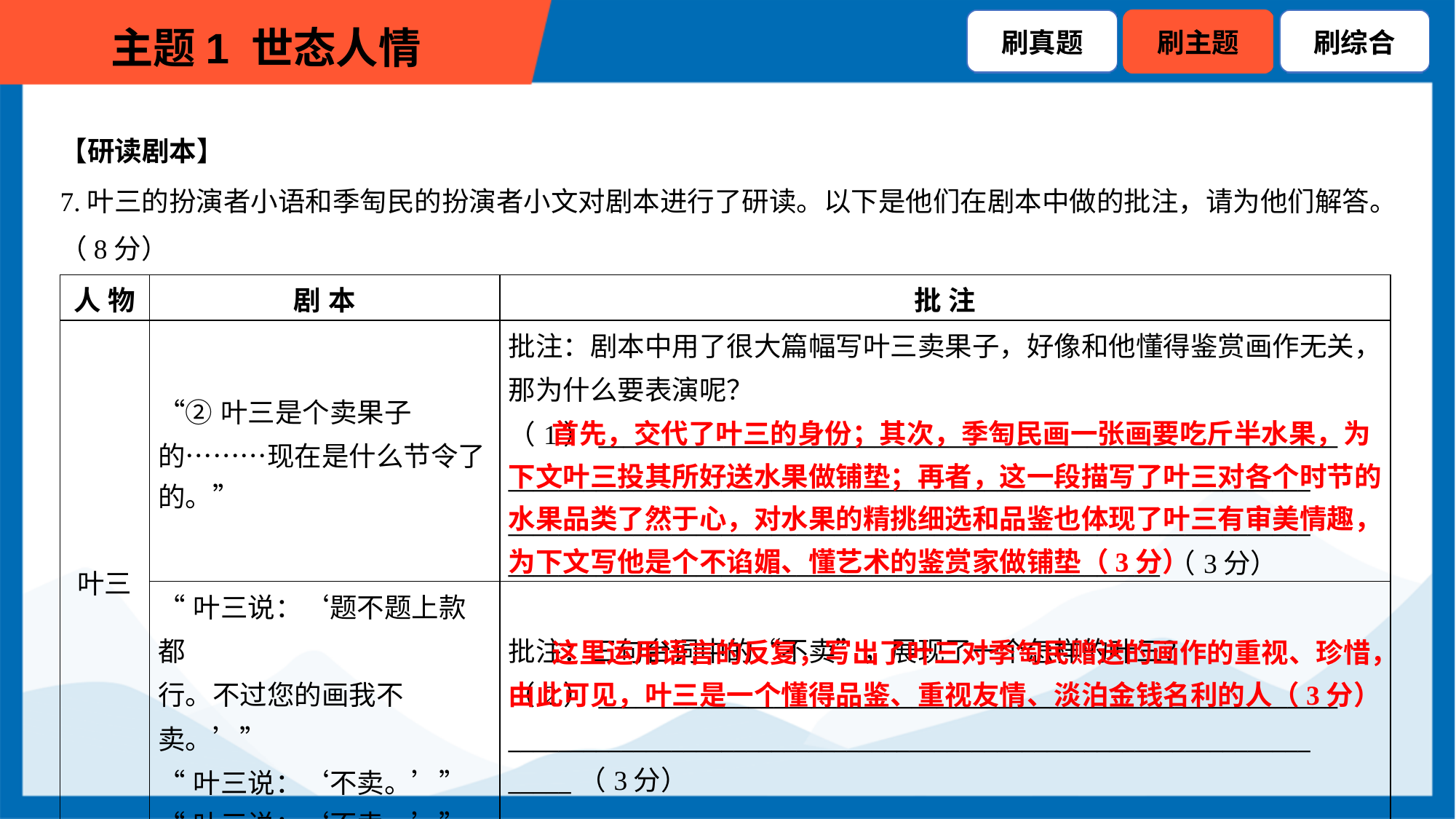

【研读剧本】
7.叶三的扮演者小语和季匋民的扮演者小文对剧本进行了研读。以下是他们在剧本中做的批注，请为他们解答。
（8分）
| 人 物 | 剧 本 | 批 注 |
| --- | --- | --- |
| 叶三 | “②叶三是个卖果子 的………现在是什么节令了 的。” | 批注：剧本中用了很大篇幅写叶三卖果子，好像和他懂得鉴赏画作无关， 那为什么要表演呢？ （1）\_\_\_\_\_\_\_\_\_\_\_\_\_\_\_\_\_\_\_\_\_\_\_\_\_\_\_\_\_\_\_\_\_\_\_\_\_\_\_\_\_\_\_\_\_\_\_\_\_\_\_\_\_\_\_\_\_\_\_ \_\_\_\_\_\_\_\_\_\_\_\_\_\_\_\_\_\_\_\_\_\_\_\_\_\_\_\_\_\_\_\_\_\_\_\_\_\_\_\_\_\_\_\_\_\_\_\_\_\_\_\_\_\_\_\_\_\_\_\_\_\_\_\_ \_\_\_\_\_\_\_\_\_\_\_\_\_\_\_\_\_\_\_\_\_\_\_\_\_\_\_\_\_\_\_\_\_\_\_\_\_\_\_\_\_\_\_\_\_\_\_\_\_\_\_\_\_\_\_\_\_\_\_\_\_\_\_\_ \_\_\_\_\_\_\_\_\_\_\_\_\_\_\_\_\_\_\_\_\_\_\_\_\_\_\_\_\_\_\_\_\_\_\_\_\_\_\_\_\_\_\_\_\_\_\_\_\_\_\_\_（3分） |
|  | “叶三说：‘题不题上款都 行。不过您的画我不卖。’” “叶三说：‘不卖。’” “叶三说：‘不卖。’” | 批注：三句台词中的“不卖”，展现了一个怎样的叶三？ （2）\_\_\_\_\_\_\_\_\_\_\_\_\_\_\_\_\_\_\_\_\_\_\_\_\_\_\_\_\_\_\_\_\_\_\_\_\_\_\_\_\_\_\_\_\_\_\_\_\_\_\_\_\_\_\_\_\_\_\_ \_\_\_\_\_\_\_\_\_\_\_\_\_\_\_\_\_\_\_\_\_\_\_\_\_\_\_\_\_\_\_\_\_\_\_\_\_\_\_\_\_\_\_\_\_\_\_\_\_\_\_\_\_\_\_\_\_\_\_\_\_\_\_\_ \_\_\_\_\_（3分） |
      首先，交代了叶三的身份；其次，季匋民画一张画要吃斤半水果，为下文叶三投其所好送水果做铺垫；再者，这一段描写了叶三对各个时节的水果品类了然于心，对水果的精挑细选和品鉴也体现了叶三有审美情趣，为下文写他是个不谄媚、懂艺术的鉴赏家做铺垫（3分）
      这里运用语言的反复，写出了叶三对季匋民赠送的画作的重视、珍惜，由此可见，叶三是一个懂得品鉴、重视友情、淡泊金钱名利的人（3分）